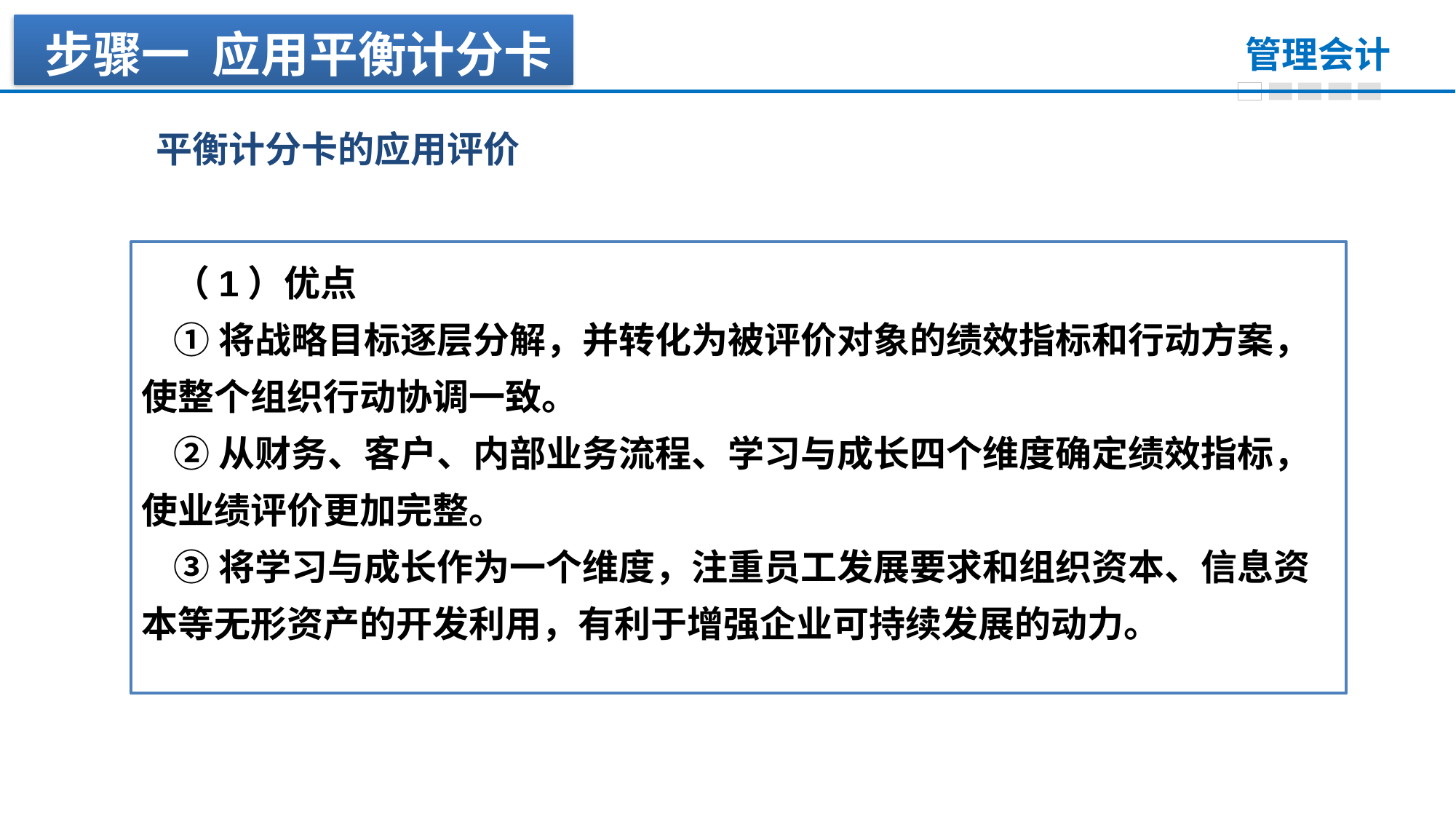

步骤一  应用平衡计分卡
平衡计分卡的应用评价
（1）优点
①将战略目标逐层分解，并转化为被评价对象的绩效指标和行动方案，使整个组织行动协调一致。
②从财务、客户、内部业务流程、学习与成长四个维度确定绩效指标，使业绩评价更加完整。
③将学习与成长作为一个维度，注重员工发展要求和组织资本、信息资本等无形资产的开发利用，有利于增强企业可持续发展的动力。